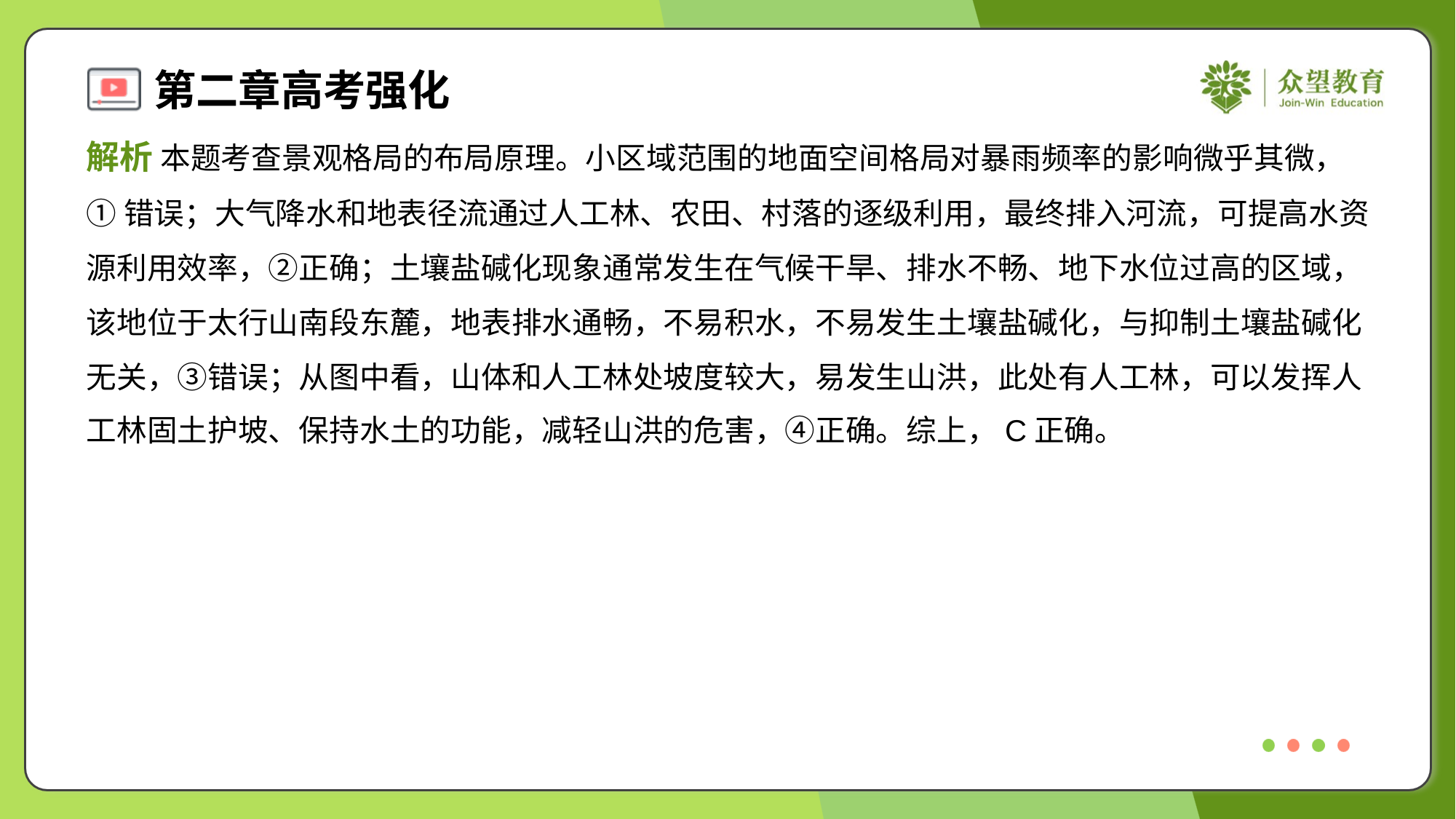

解析 本题考查景观格局的布局原理。小区域范围的地面空间格局对暴雨频率的影响微乎其微，
①错误；大气降水和地表径流通过人工林、农田、村落的逐级利用，最终排入河流，可提高水资
源利用效率，②正确；土壤盐碱化现象通常发生在气候干旱、排水不畅、地下水位过高的区域，
该地位于太行山南段东麓，地表排水通畅，不易积水，不易发生土壤盐碱化，与抑制土壤盐碱化
无关，③错误；从图中看，山体和人工林处坡度较大，易发生山洪，此处有人工林，可以发挥人
工林固土护坡、保持水土的功能，减轻山洪的危害，④正确。综上，C正确。